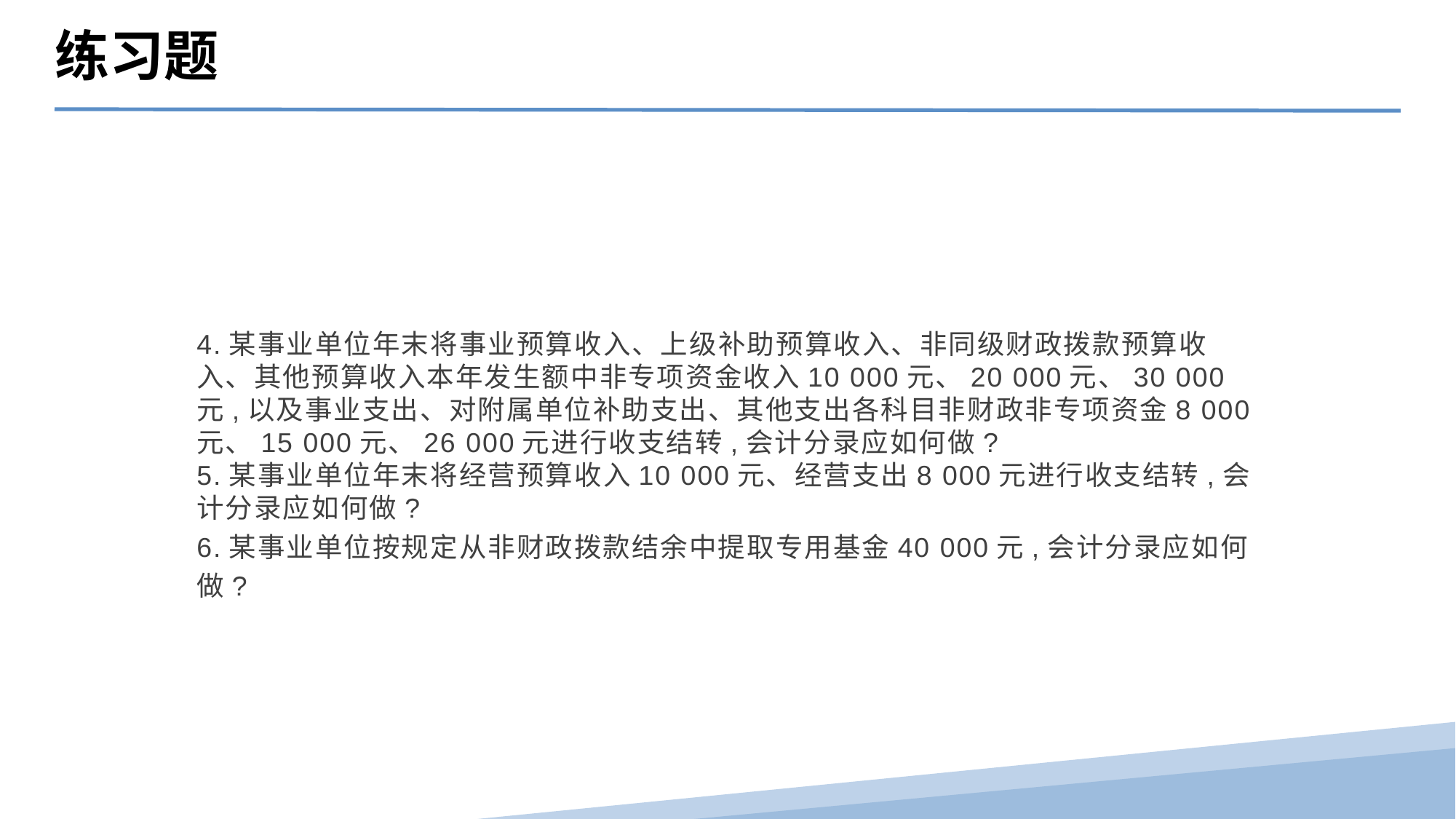

练习题
4.某事业单位年末将事业预算收入、上级补助预算收入、非同级财政拨款预算收入、其他预算收入本年发生额中非专项资金收入10 000元、20 000元、30 000元,以及事业支出、对附属单位补助支出、其他支出各科目非财政非专项资金8 000元、15 000元、26 000元进行收支结转,会计分录应如何做?
5.某事业单位年末将经营预算收入10 000元、经营支出8 000元进行收支结转,会计分录应如何做?
6.某事业单位按规定从非财政拨款结余中提取专用基金40 000元,会计分录应如何做?